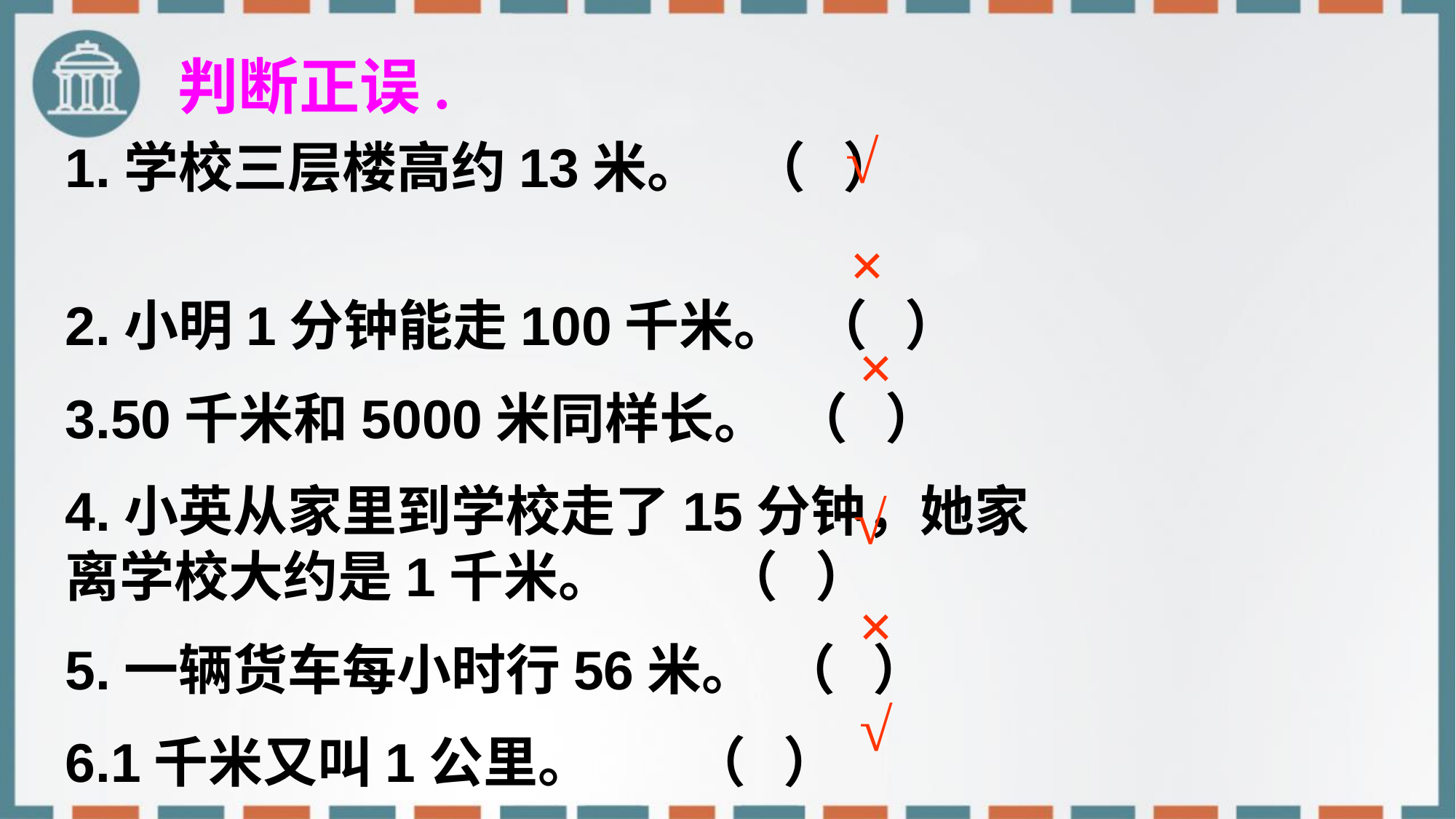

判断正误.
√
1.学校三层楼高约13米。    （   ）
2.小明1分钟能走100千米。  （   ）
3.50千米和5000米同样长。  （   ）
4.小英从家里到学校走了15分钟，她家离学校大约是1千米。         （   ）
5.一辆货车每小时行56米。  （   ）
6.1千米又叫1公里。        （   ）
×
×
√
×
√